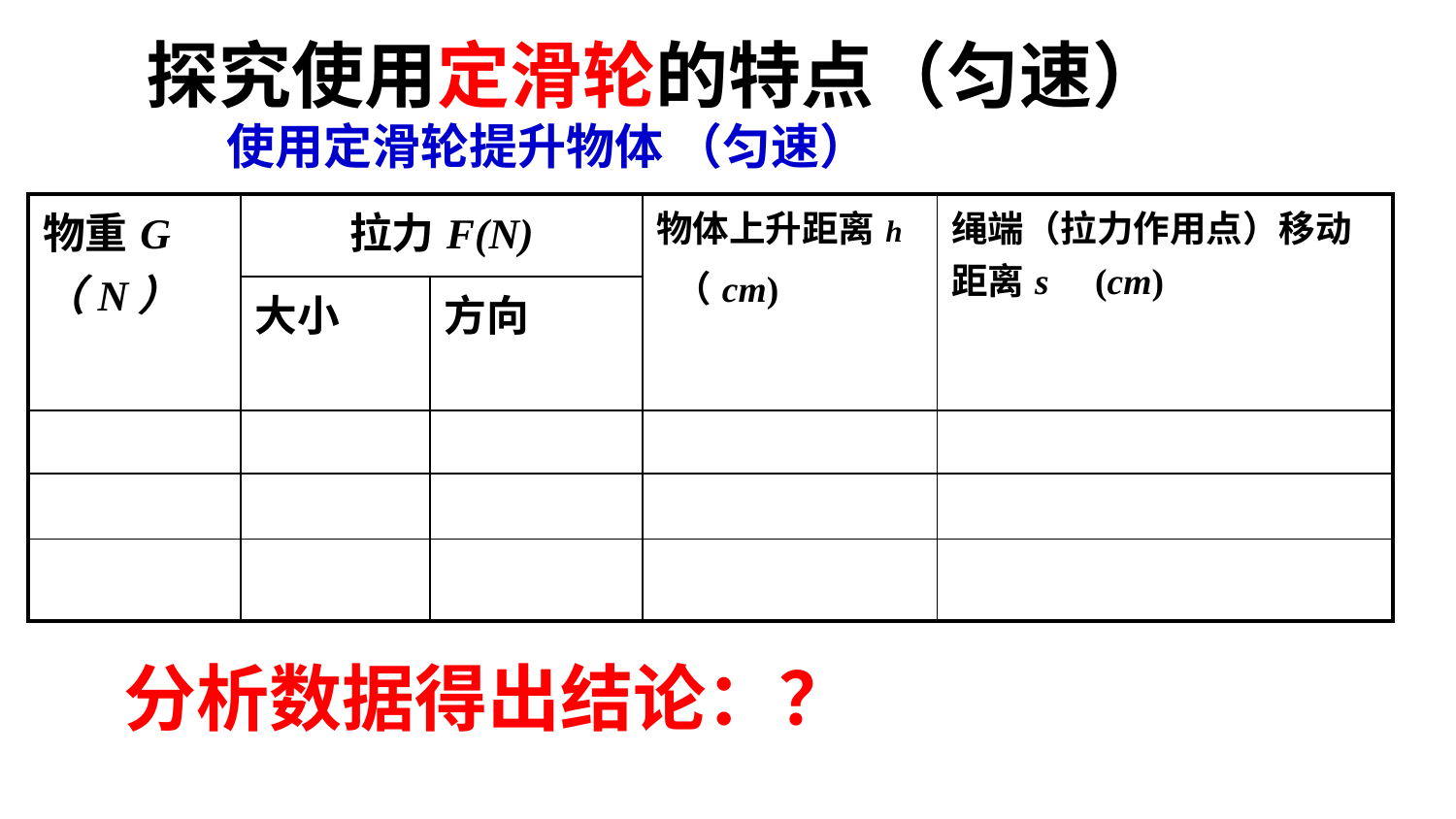

探究使用定滑轮的特点（匀速）
使用定滑轮提升物体 （匀速）
| 物重G（N） | 拉力F(N) |  | 物体上升距离h （cm) | 绳端（拉力作用点）移动距离s (cm) |
| --- | --- | --- | --- | --- |
|  | 大小 | 方向 |  |  |
|  |  |  |  |  |
|  |  |  |  |  |
|  |  |  |  |  |

分析数据得出结论：？